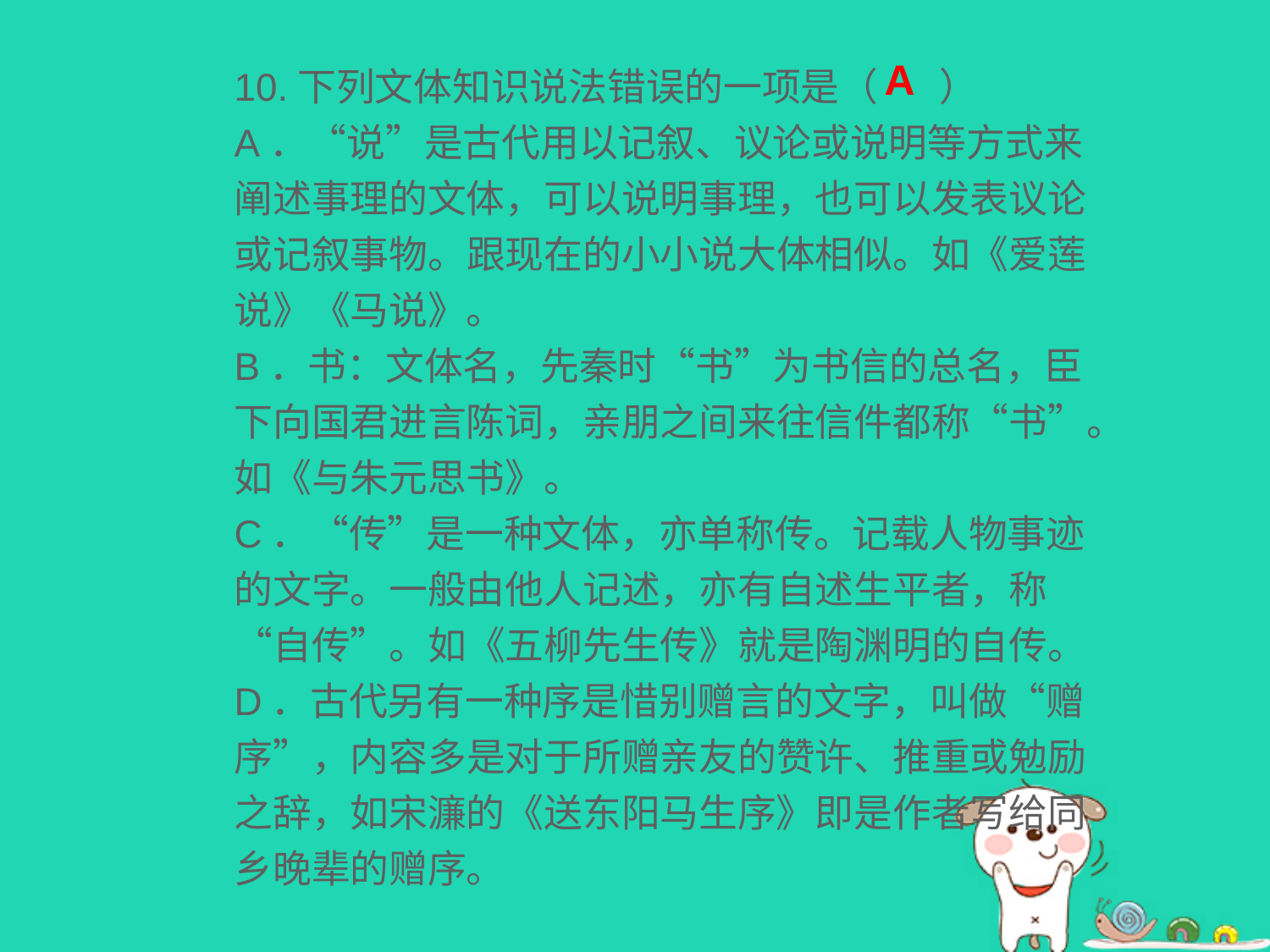

10.下列文体知识说法错误的一项是（       ）
A．“说”是古代用以记叙、议论或说明等方式来阐述事理的文体，可以说明事理，也可以发表议论或记叙事物。跟现在的小小说大体相似。如《爱莲说》《马说》。
B．书：文体名，先秦时“书”为书信的总名，臣下向国君进言陈词，亲朋之间来往信件都称“书”。如《与朱元思书》。
C．“传”是一种文体，亦单称传。记载人物事迹的文字。一般由他人记述，亦有自述生平者，称“自传”。如《五柳先生传》就是陶渊明的自传。
D．古代另有一种序是惜别赠言的文字，叫做“赠序”，内容多是对于所赠亲友的赞许、推重或勉励之辞，如宋濂的《送东阳马生序》即是作者写给同乡晚辈的赠序。
A